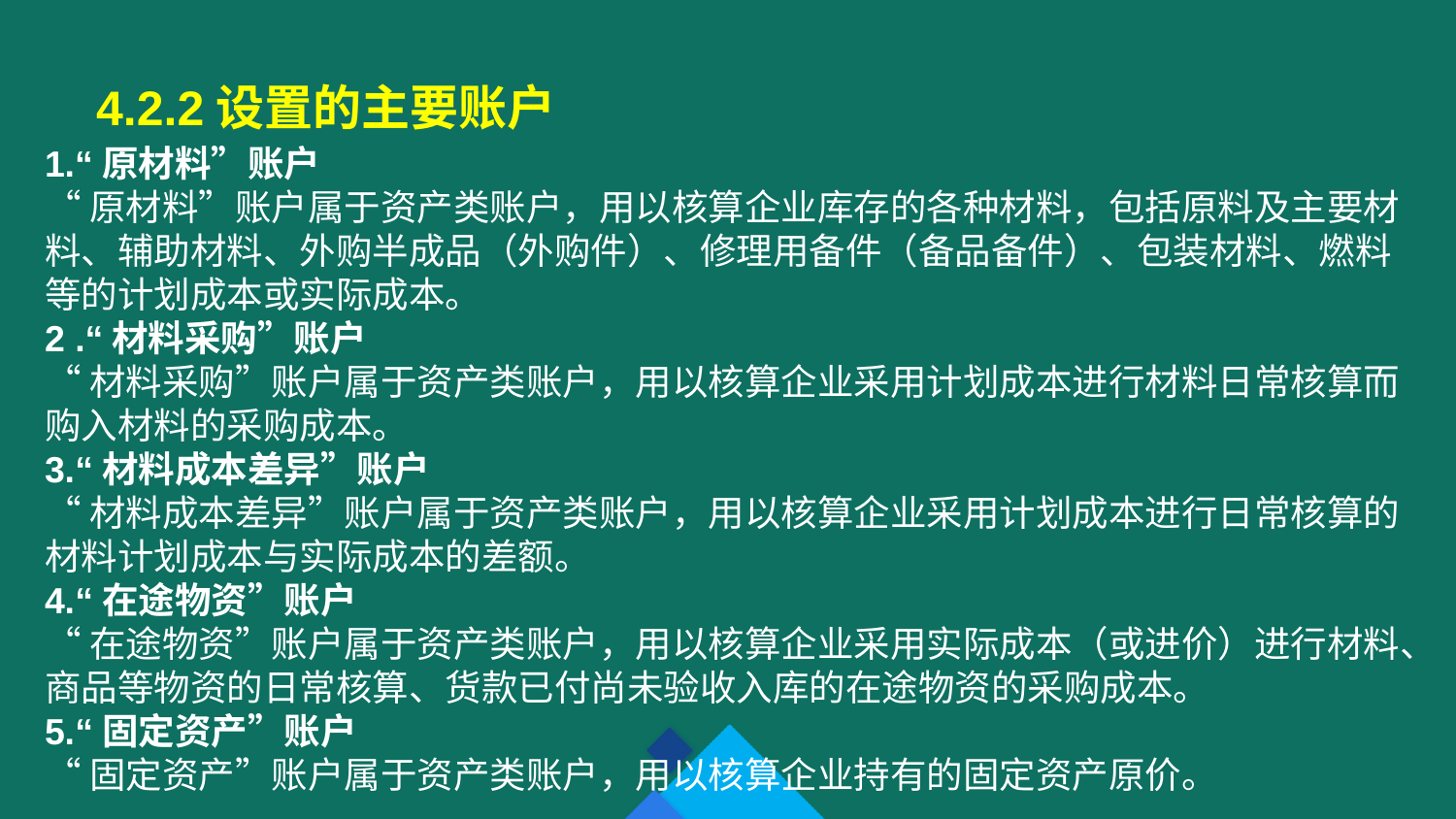

4.2.2设置的主要账户

1.“原材料”账户
“原材料”账户属于资产类账户，用以核算企业库存的各种材料，包括原料及主要材料、辅助材料、外购半成品（外购件）、修理用备件（备品备件）、包装材料、燃料等的计划成本或实际成本。
2 .“材料采购”账户
“材料采购”账户属于资产类账户，用以核算企业采用计划成本进行材料日常核算而购入材料的采购成本。
3.“材料成本差异”账户
“材料成本差异”账户属于资产类账户，用以核算企业采用计划成本进行日常核算的材料计划成本与实际成本的差额。
4.“在途物资”账户
“在途物资”账户属于资产类账户，用以核算企业采用实际成本（或进价）进行材料、商品等物资的日常核算、货款已付尚未验收入库的在途物资的采购成本。
5.“固定资产”账户
“固定资产”账户属于资产类账户，用以核算企业持有的固定资产原价。